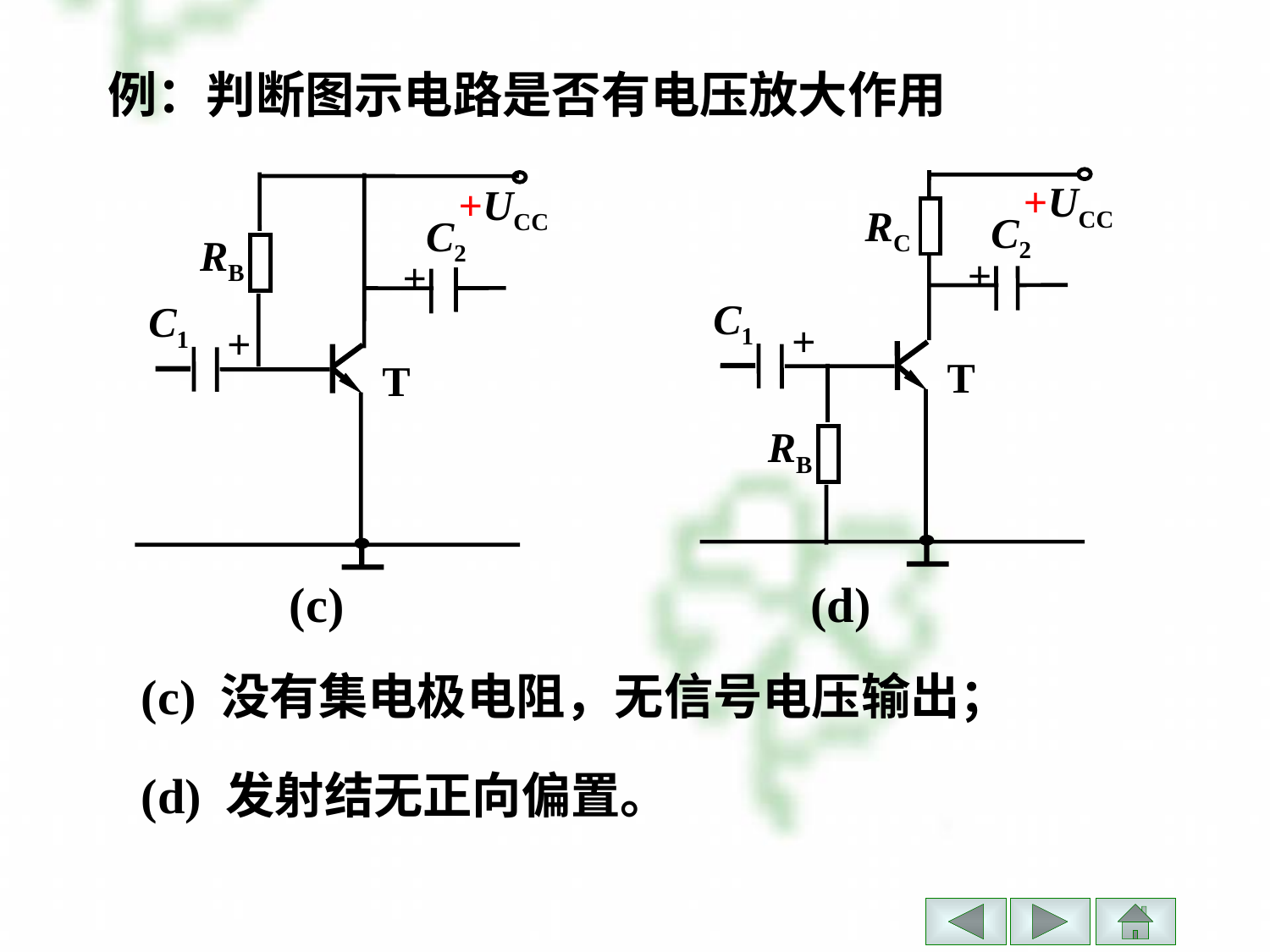

# 例：判断图示电路是否有电压放大作用

+UCC

C2
+

C1
+

T

RB

RC

+UCC

C2
RB

+

C1

+

T

(c)                                      (d)
(c) 没有集电极电阻，无信号电压输出；
(d) 发射结无正向偏置。